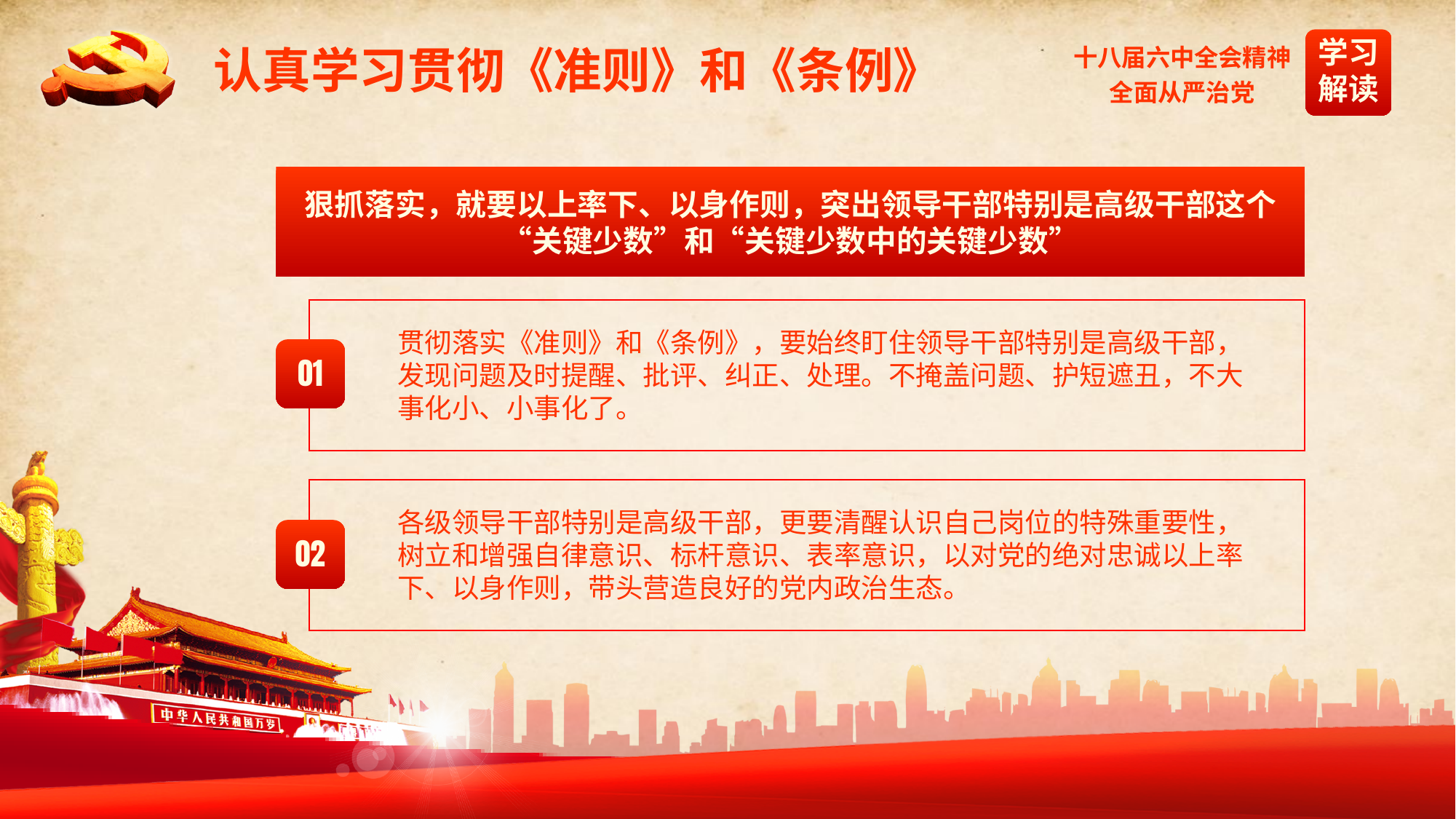

认真学习贯彻《准则》和《条例》
狠抓落实，就要以上率下、以身作则，突出领导干部特别是高级干部这个“关键少数”和“关键少数中的关键少数”

贯彻落实《准则》和《条例》，要始终盯住领导干部特别是高级干部，发现问题及时提醒、批评、纠正、处理。不掩盖问题、护短遮丑，不大事化小、小事化了。
01

各级领导干部特别是高级干部，更要清醒认识自己岗位的特殊重要性，树立和增强自律意识、标杆意识、表率意识，以对党的绝对忠诚以上率下、以身作则，带头营造良好的党内政治生态。
02